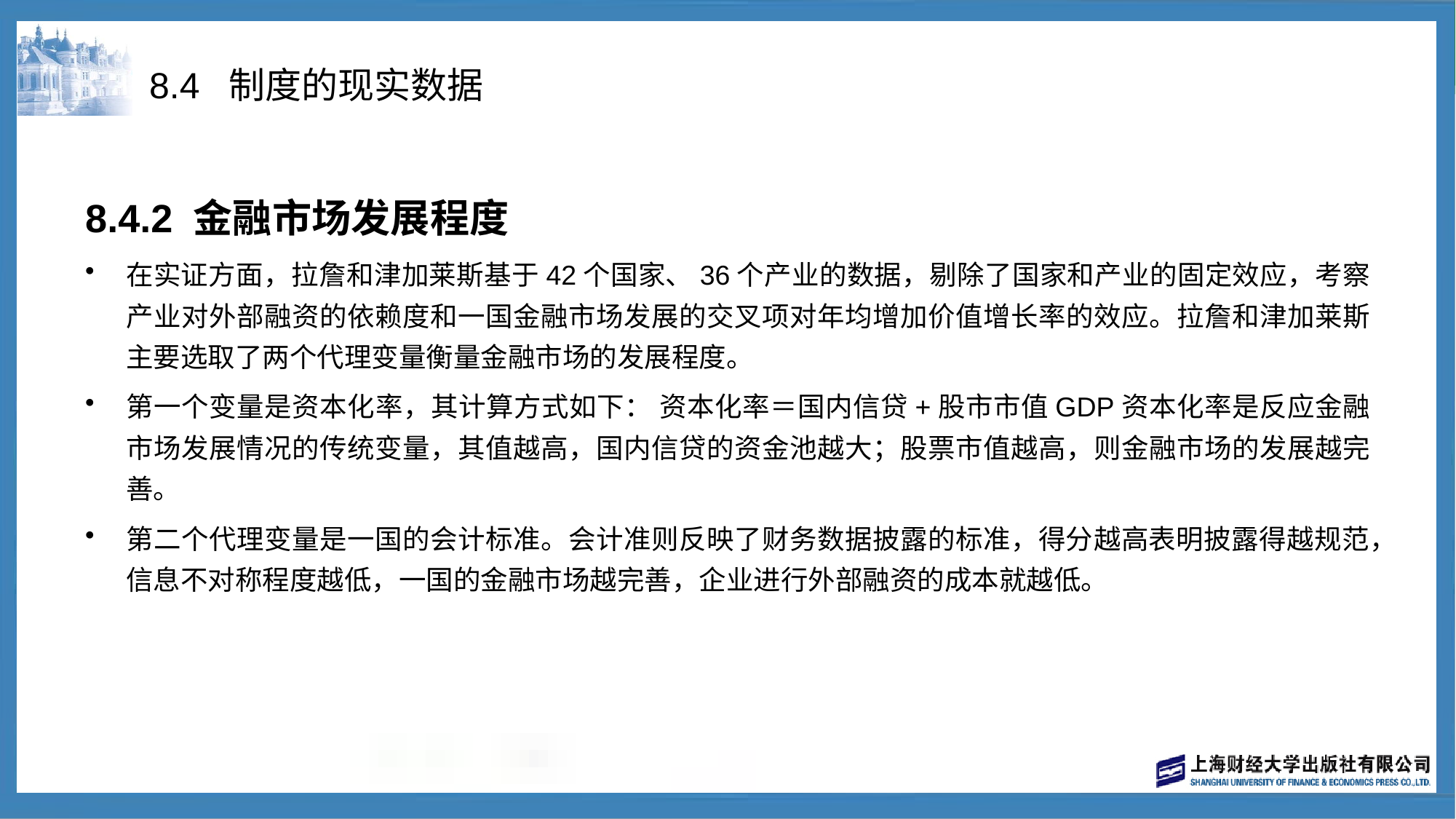

# 8.4  制度的现实数据
8.4.2 金融市场发展程度
在实证方面，拉詹和津加莱斯基于42个国家、36个产业的数据，剔除了国家和产业的固定效应，考察产业对外部融资的依赖度和一国金融市场发展的交叉项对年均增加价值增长率的效应。拉詹和津加莱斯主要选取了两个代理变量衡量金融市场的发展程度。
第一个变量是资本化率，其计算方式如下： 资本化率＝国内信贷+股市市值GDP资本化率是反应金融市场发展情况的传统变量，其值越高，国内信贷的资金池越大；股票市值越高，则金融市场的发展越完善。
第二个代理变量是一国的会计标准。会计准则反映了财务数据披露的标准，得分越高表明披露得越规范，信息不对称程度越低，一国的金融市场越完善，企业进行外部融资的成本就越低。